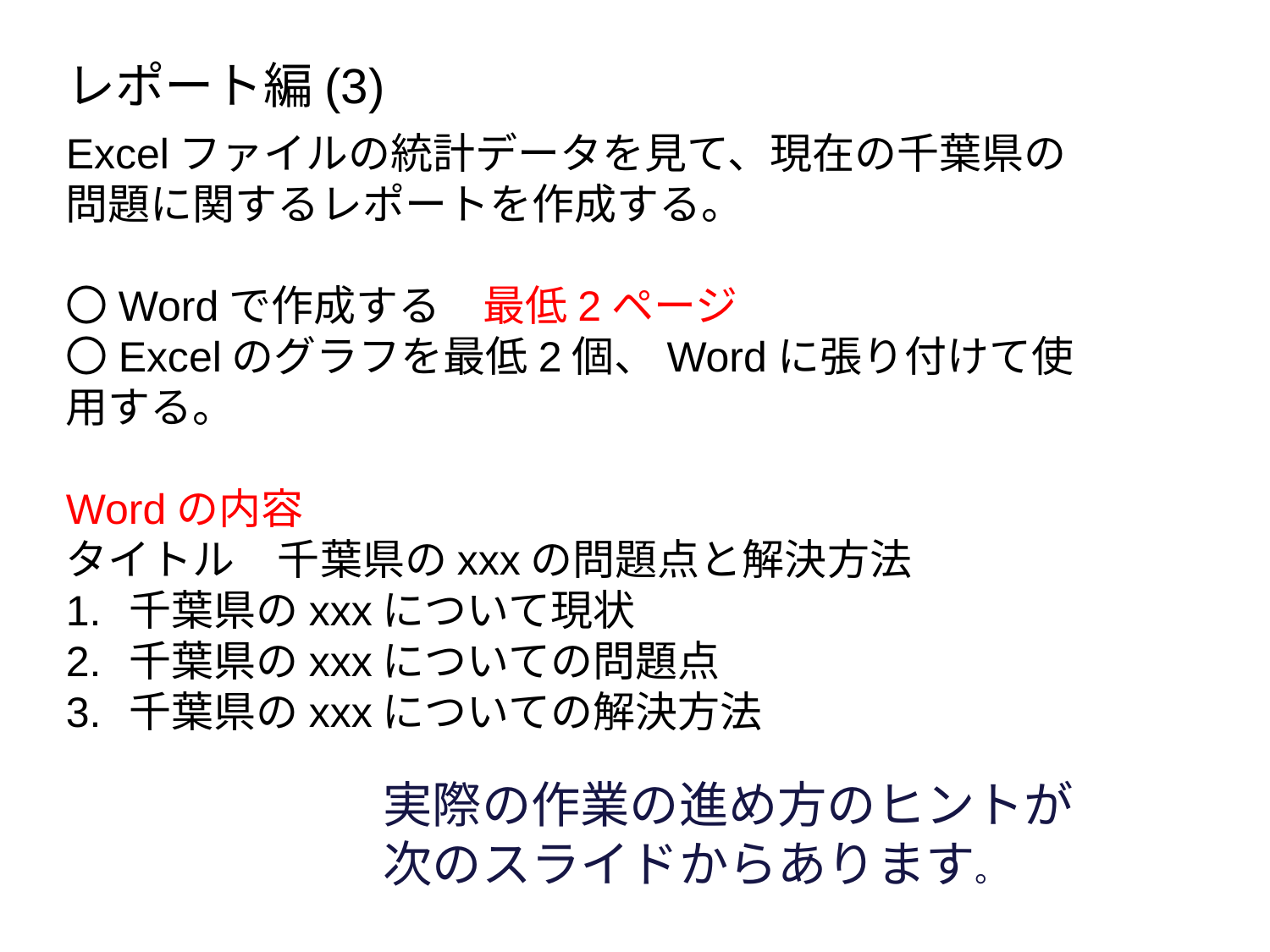

# レポート編(3)
Excelファイルの統計データを見て、現在の千葉県の問題に関するレポートを作成する。

〇Wordで作成する　最低2ページ
〇Excelのグラフを最低2個、Wordに張り付けて使用する。

Wordの内容
タイトル　千葉県のxxxの問題点と解決方法
千葉県のxxxについて現状
千葉県のxxxについての問題点
千葉県のxxxについての解決方法
実際の作業の進め方のヒントが
次のスライドからあります。